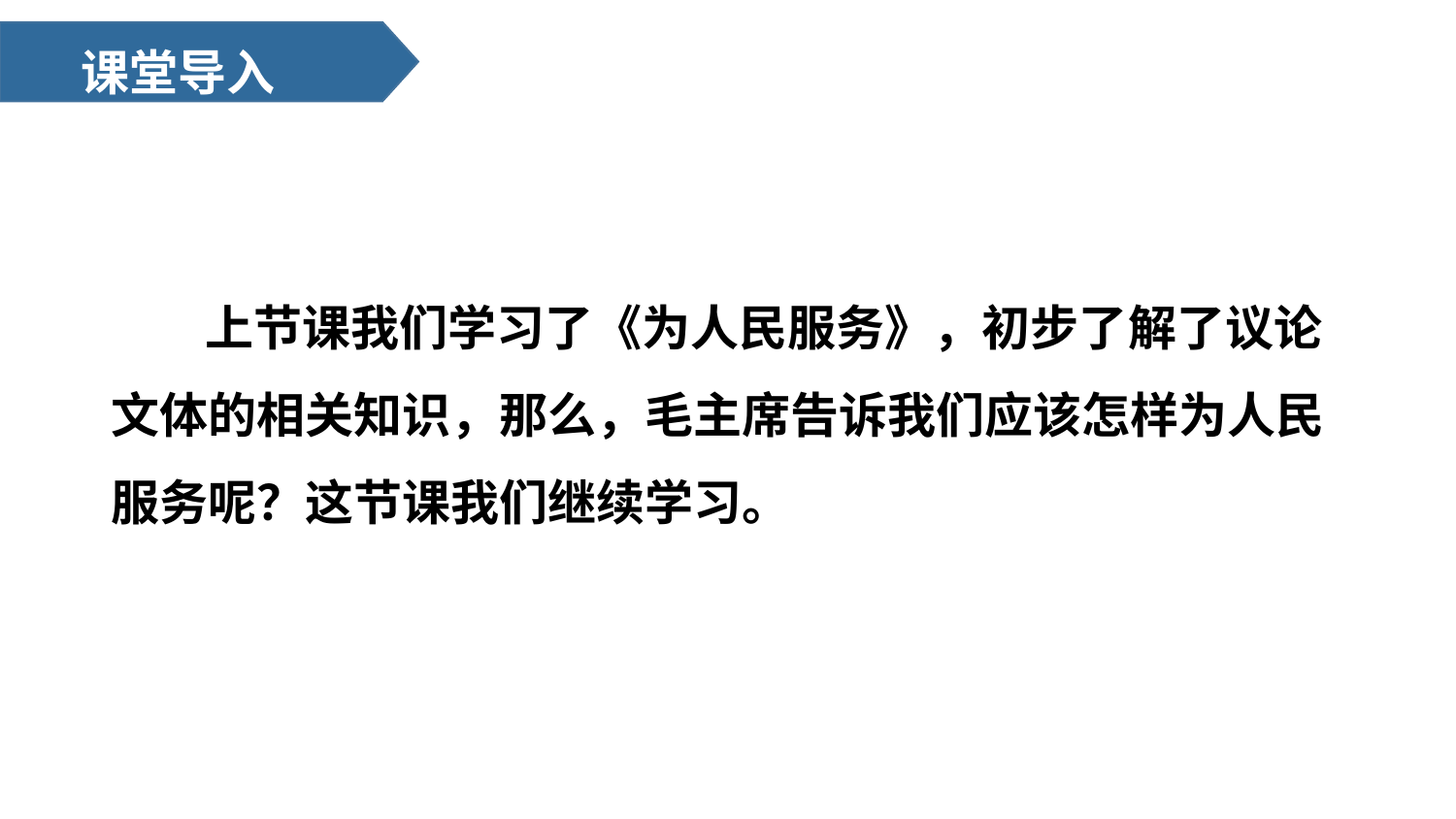

课堂导入
上节课我们学习了《为人民服务》，初步了解了议论文体的相关知识，那么，毛主席告诉我们应该怎样为人民服务呢？这节课我们继续学习。